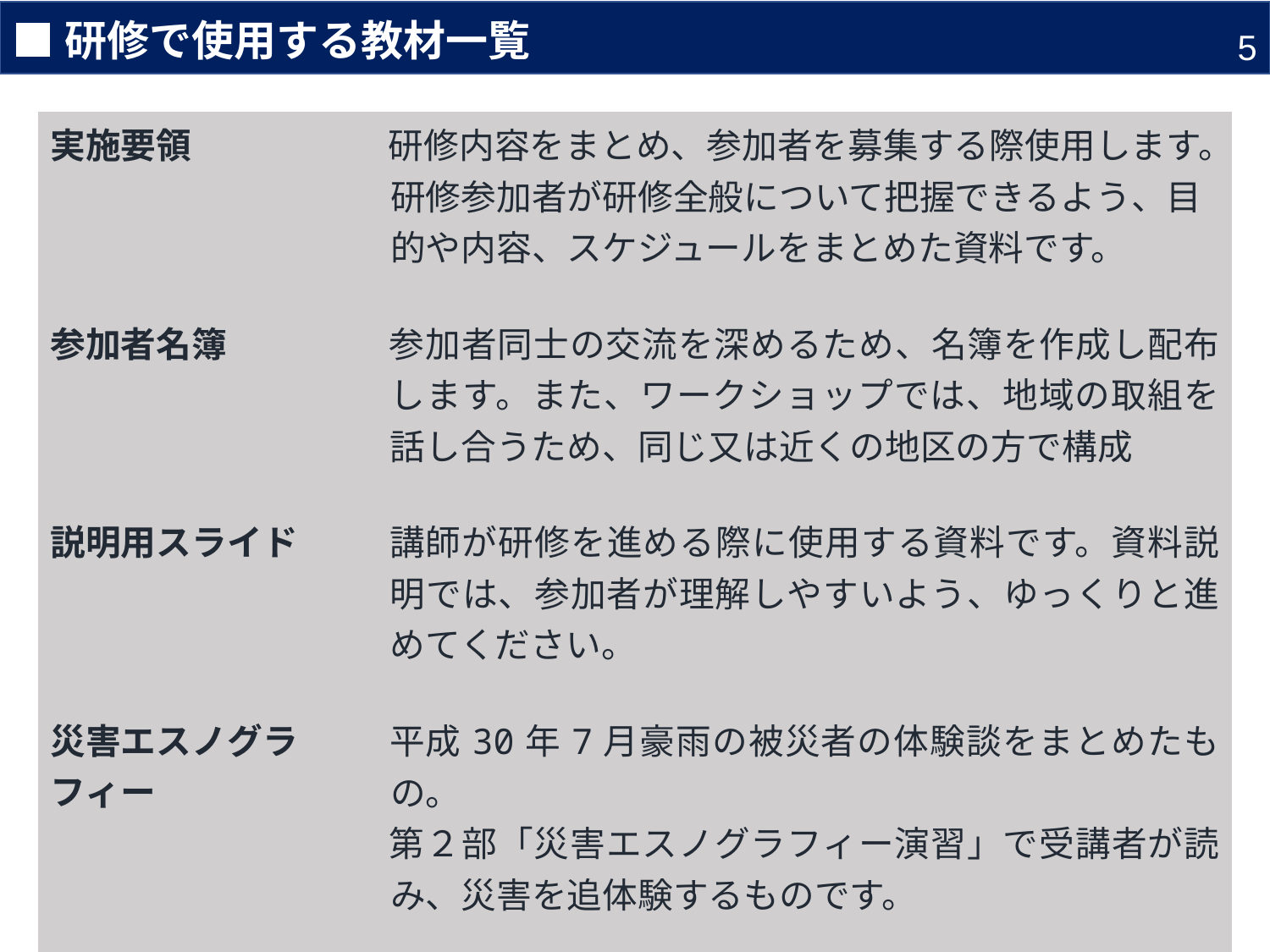

■研修で使用する教材一覧
5
| 実施要領 | 研修内容をまとめ、参加者を募集する際使用します。研修参加者が研修全般について把握できるよう、目的や内容、スケジュールをまとめた資料です。 |
| --- | --- |
|  |  |
| 参加者名簿 | 参加者同士の交流を深めるため、名簿を作成し配布します。また、ワークショップでは、地域の取組を話し合うため、同じ又は近くの地区の方で構成 |
|  |  |
| 説明用スライド | 講師が研修を進める際に使用する資料です。資料説明では、参加者が理解しやすいよう、ゆっくりと進めてください。 |
|  |  |
| 災害エスノグラ フィー | 平成30年7月豪雨の被災者の体験談をまとめたもの。 　第２部「災害エスノグラフィー演習」で受講者が読み、災害を追体験するものです。 |